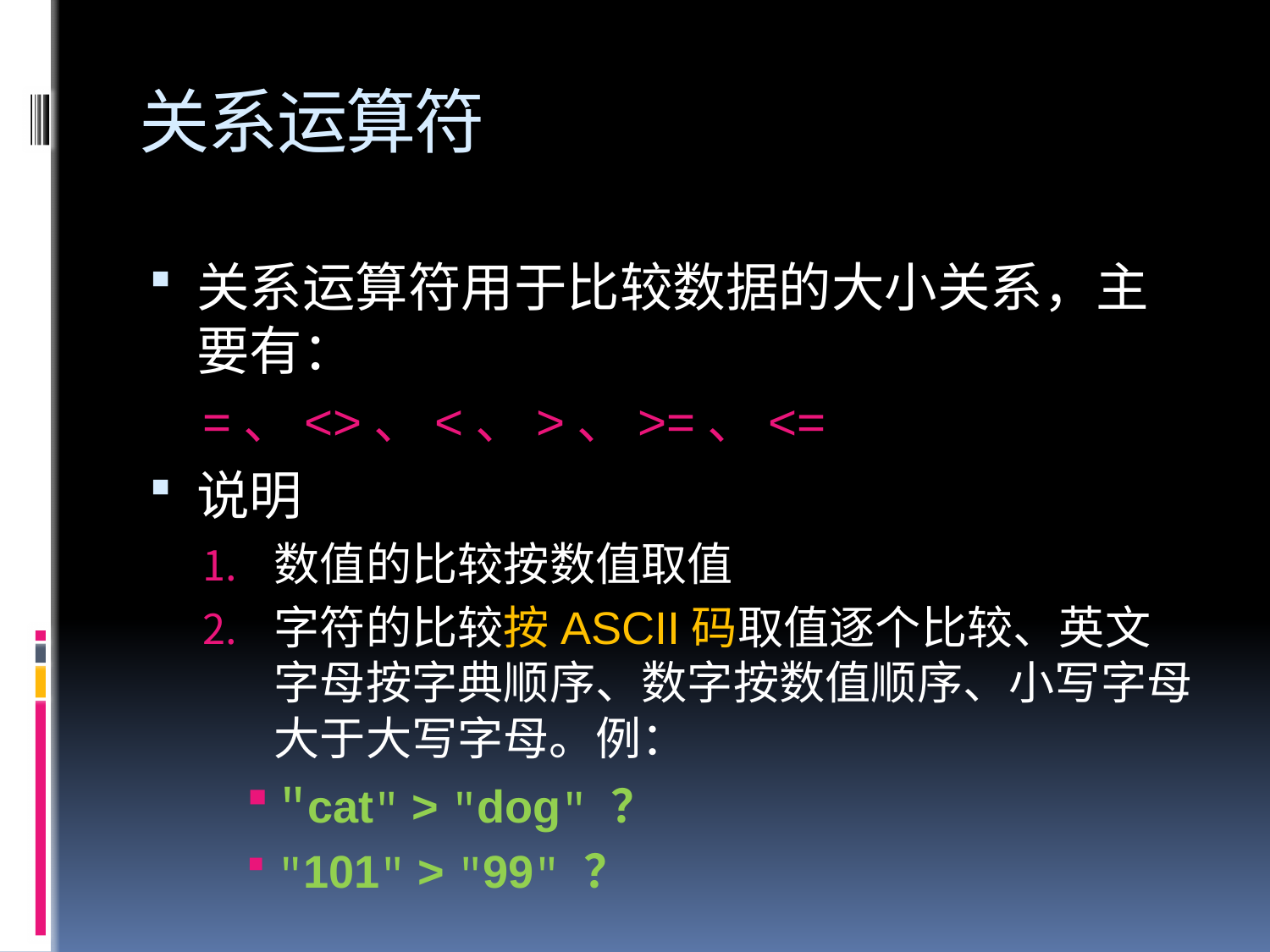

# 关系运算符
关系运算符用于比较数据的大小关系，主要有：
=、<>、<、>、>=、<=
说明
数值的比较按数值取值
字符的比较按ASCII码取值逐个比较、英文字母按字典顺序、数字按数值顺序、小写字母大于大写字母。例：
"cat" > "dog" ？
"101" > "99" ？